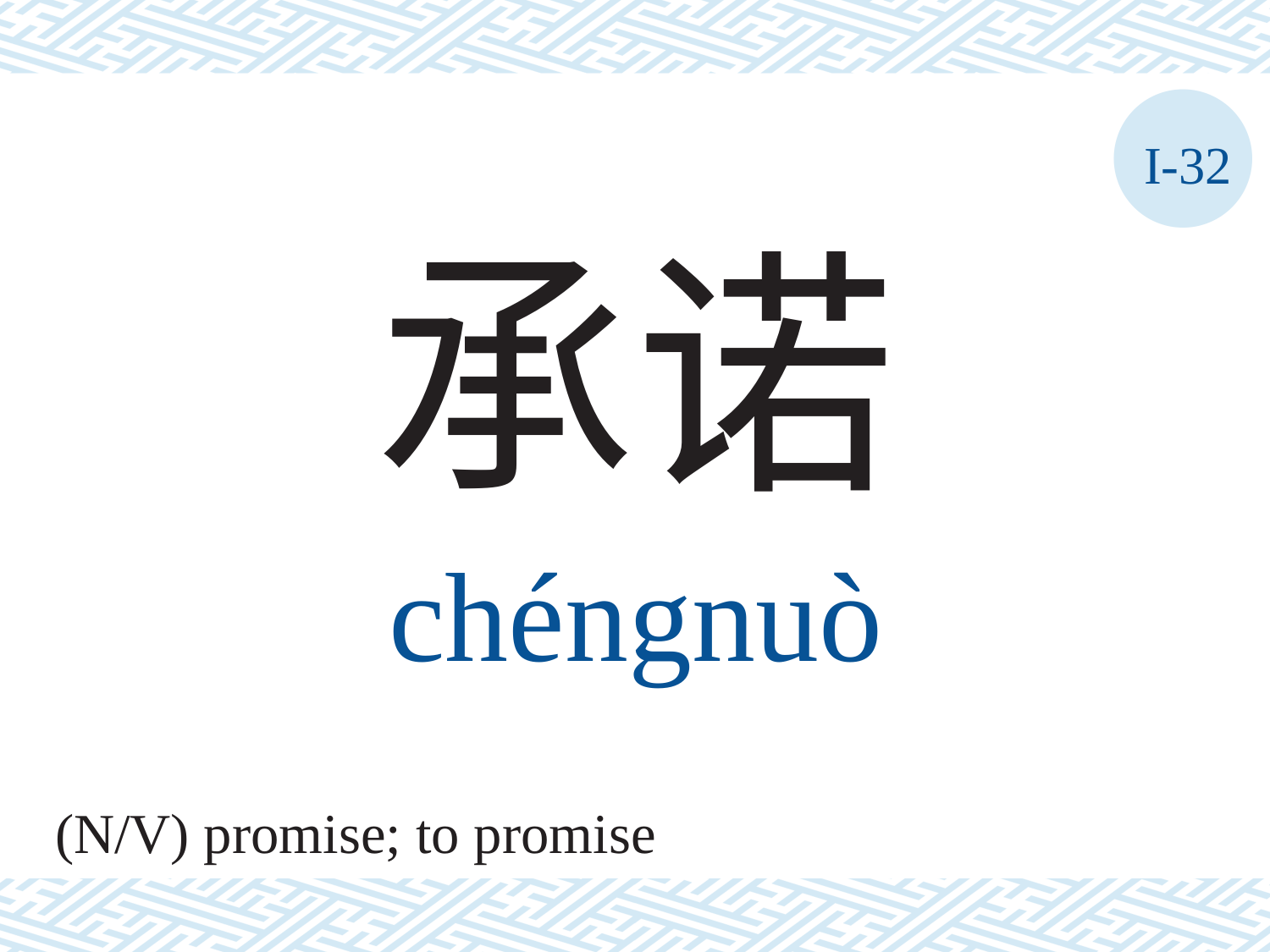

I-32
承诺
chéngnuò
(N/V) promise; to promise